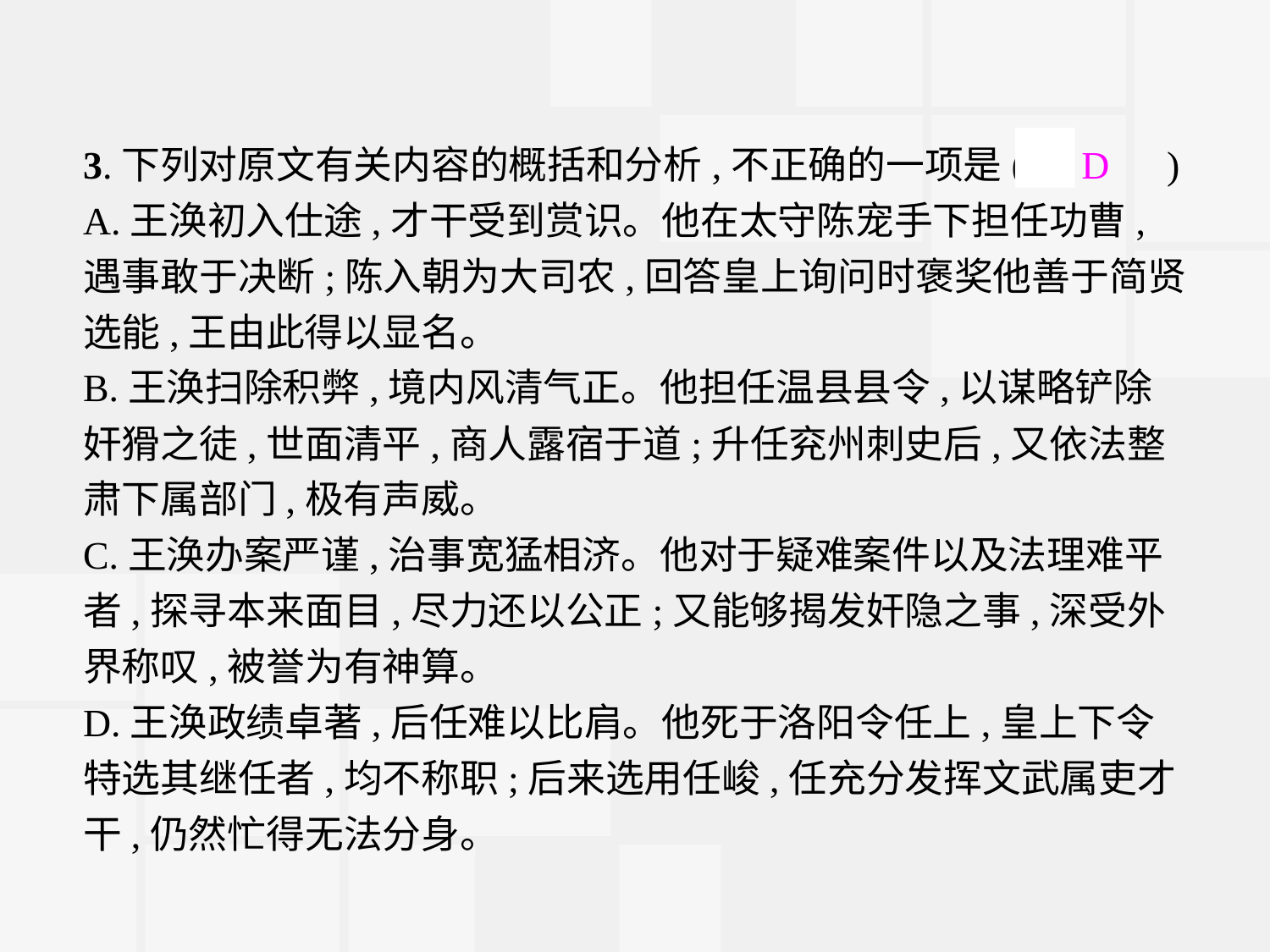

3.下列对原文有关内容的概括和分析,不正确的一项是(　D　)
A.王涣初入仕途,才干受到赏识。他在太守陈宠手下担任功曹,遇事敢于决断;陈入朝为大司农,回答皇上询问时褒奖他善于简贤选能,王由此得以显名。
B.王涣扫除积弊,境内风清气正。他担任温县县令,以谋略铲除奸猾之徒,世面清平,商人露宿于道;升任兖州刺史后,又依法整肃下属部门,极有声威。
C.王涣办案严谨,治事宽猛相济。他对于疑难案件以及法理难平者,探寻本来面目,尽力还以公正;又能够揭发奸隐之事,深受外界称叹,被誉为有神算。
D.王涣政绩卓著,后任难以比肩。他死于洛阳令任上,皇上下令特选其继任者,均不称职;后来选用任峻,任充分发挥文武属吏才干,仍然忙得无法分身。